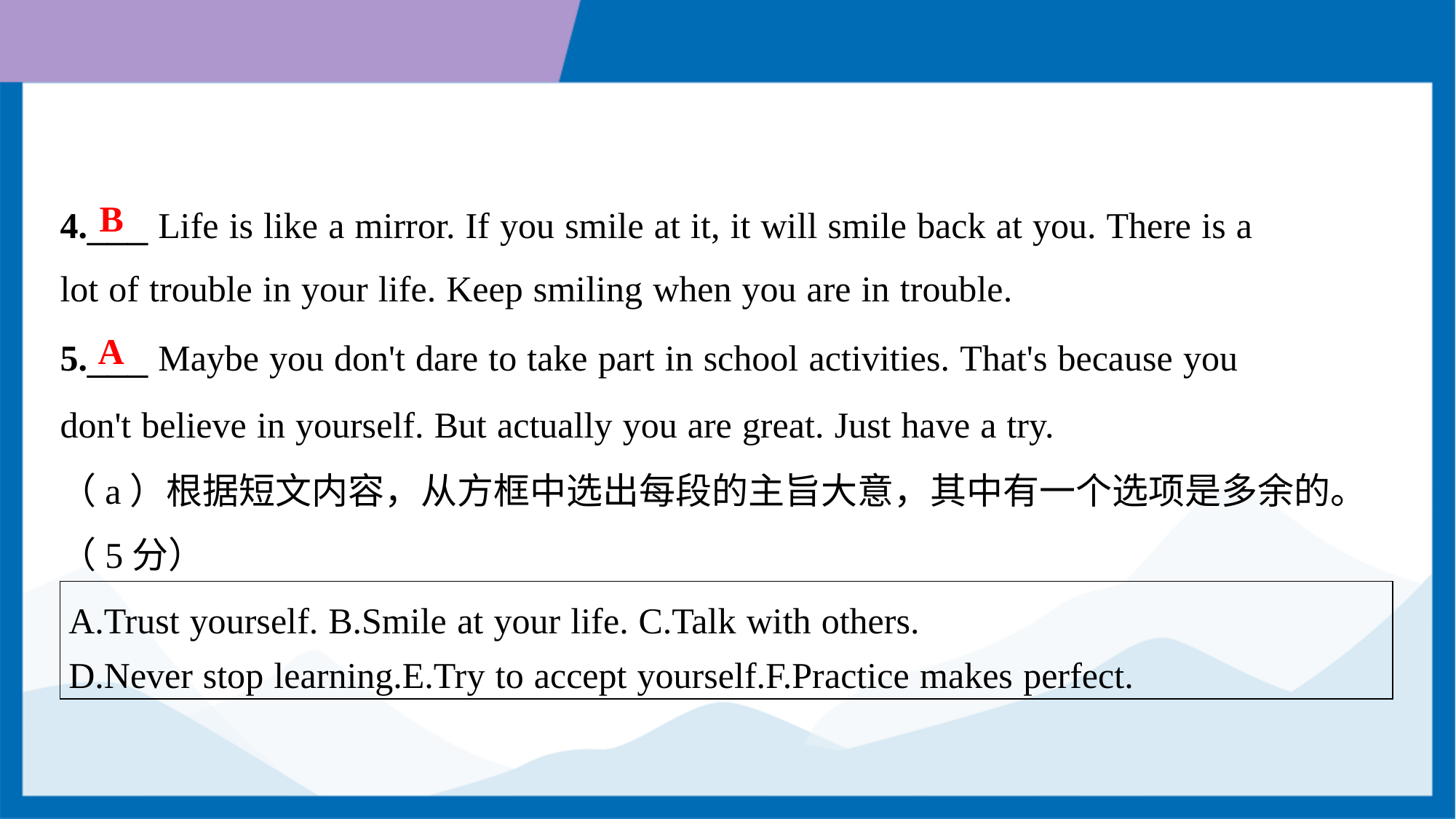

B
4.___ Life is like a mirror. If you smile at it, it will smile back at you. There is a
lot of trouble in your life. Keep smiling when you are in trouble.
A
5.___ Maybe you don't dare to take part in school activities. That's because you
don't believe in yourself. But actually you are great. Just have a try.
（a）根据短文内容，从方框中选出每段的主旨大意，其中有一个选项是多余的。
（5分）
| A.Trust yourself. B.Smile at your life. C.Talk with others. D.Never stop learning.E.Try to accept yourself.F.Practice makes perfect. |
| --- |